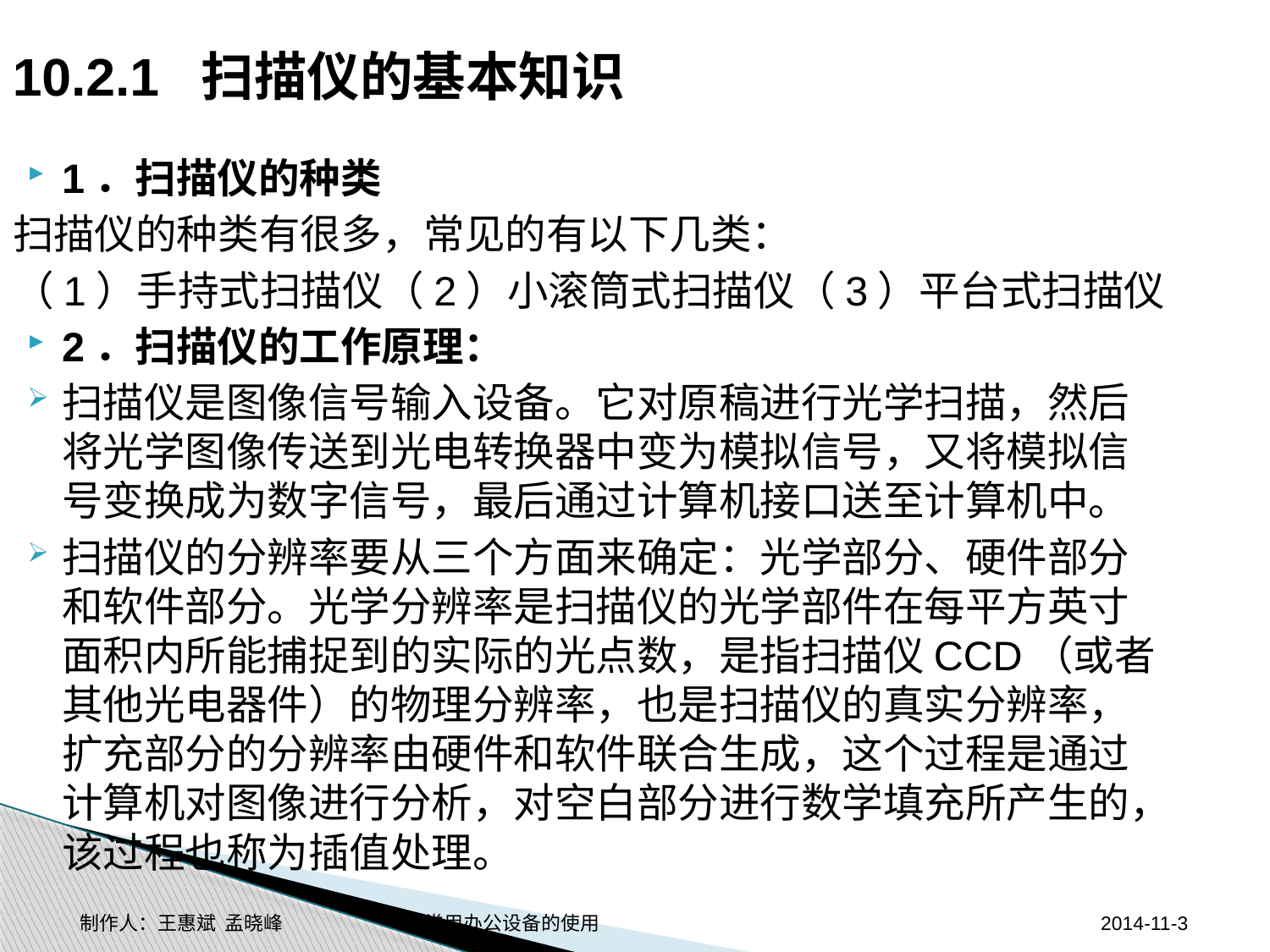

10.2.1  扫描仪的基本知识
1．扫描仪的种类
扫描仪的种类有很多，常见的有以下几类：
（1）手持式扫描仪（2）小滚筒式扫描仪（3）平台式扫描仪
2．扫描仪的工作原理：
扫描仪是图像信号输入设备。它对原稿进行光学扫描，然后将光学图像传送到光电转换器中变为模拟信号，又将模拟信号变换成为数字信号，最后通过计算机接口送至计算机中。
扫描仪的分辨率要从三个方面来确定：光学部分、硬件部分和软件部分。光学分辨率是扫描仪的光学部件在每平方英寸面积内所能捕捉到的实际的光点数，是指扫描仪CCD（或者其他光电器件）的物理分辨率，也是扫描仪的真实分辨率，扩充部分的分辨率由硬件和软件联合生成，这个过程是通过计算机对图像进行分析，对空白部分进行数学填充所产生的，该过程也称为插值处理。

制作人：王惠斌  孟晓峰                                常用办公设备的使用
2014-11-3